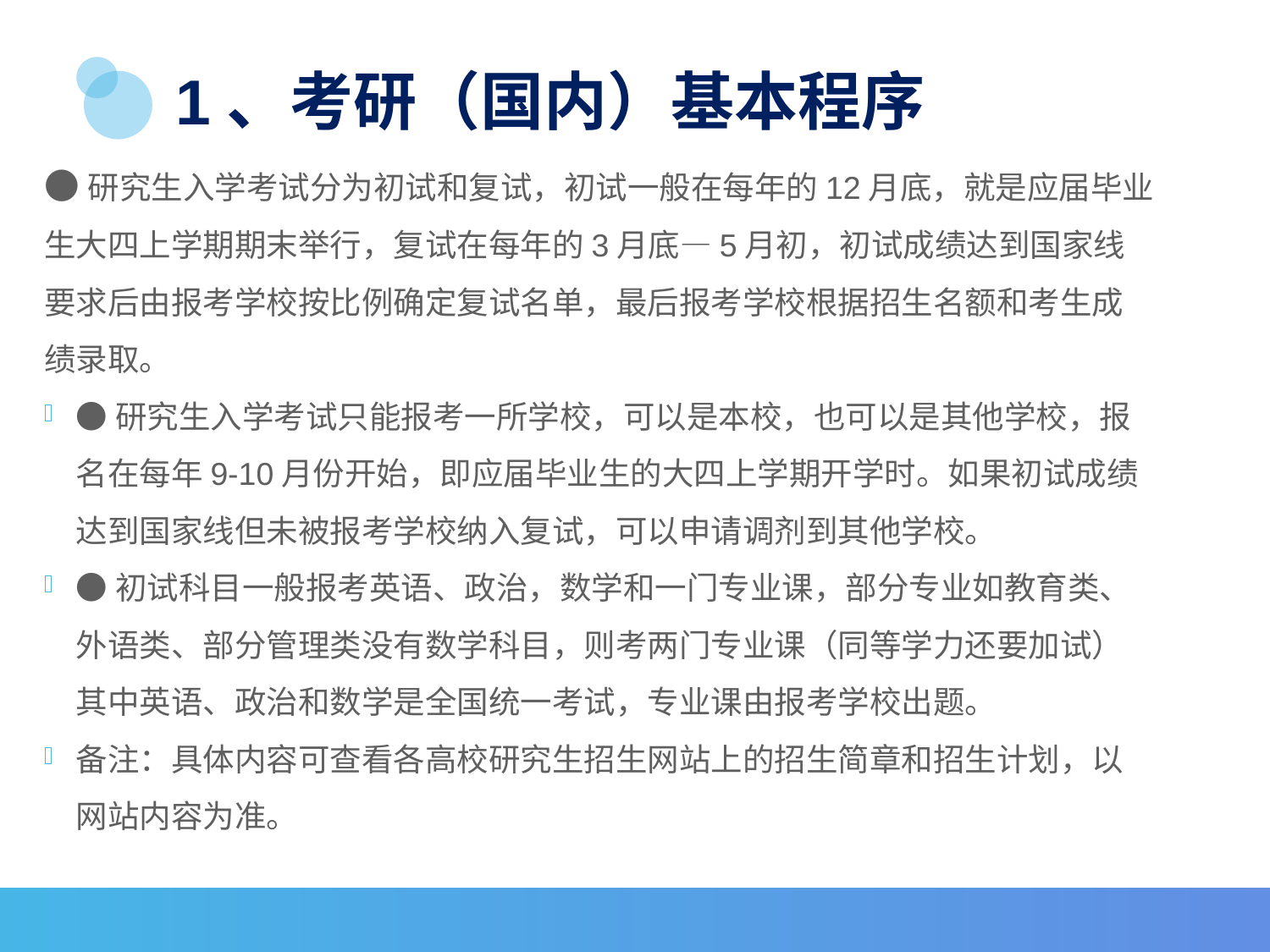

1、考研（国内）基本程序
●研究生入学考试分为初试和复试，初试一般在每年的12月底，就是应届毕业生大四上学期期末举行，复试在每年的3月底—5月初，初试成绩达到国家线要求后由报考学校按比例确定复试名单，最后报考学校根据招生名额和考生成绩录取。
●研究生入学考试只能报考一所学校，可以是本校，也可以是其他学校，报名在每年9-10月份开始，即应届毕业生的大四上学期开学时。如果初试成绩达到国家线但未被报考学校纳入复试，可以申请调剂到其他学校。
●初试科目一般报考英语、政治，数学和一门专业课，部分专业如教育类、外语类、部分管理类没有数学科目，则考两门专业课（同等学力还要加试）其中英语、政治和数学是全国统一考试，专业课由报考学校出题。
备注：具体内容可查看各高校研究生招生网站上的招生简章和招生计划，以网站内容为准。